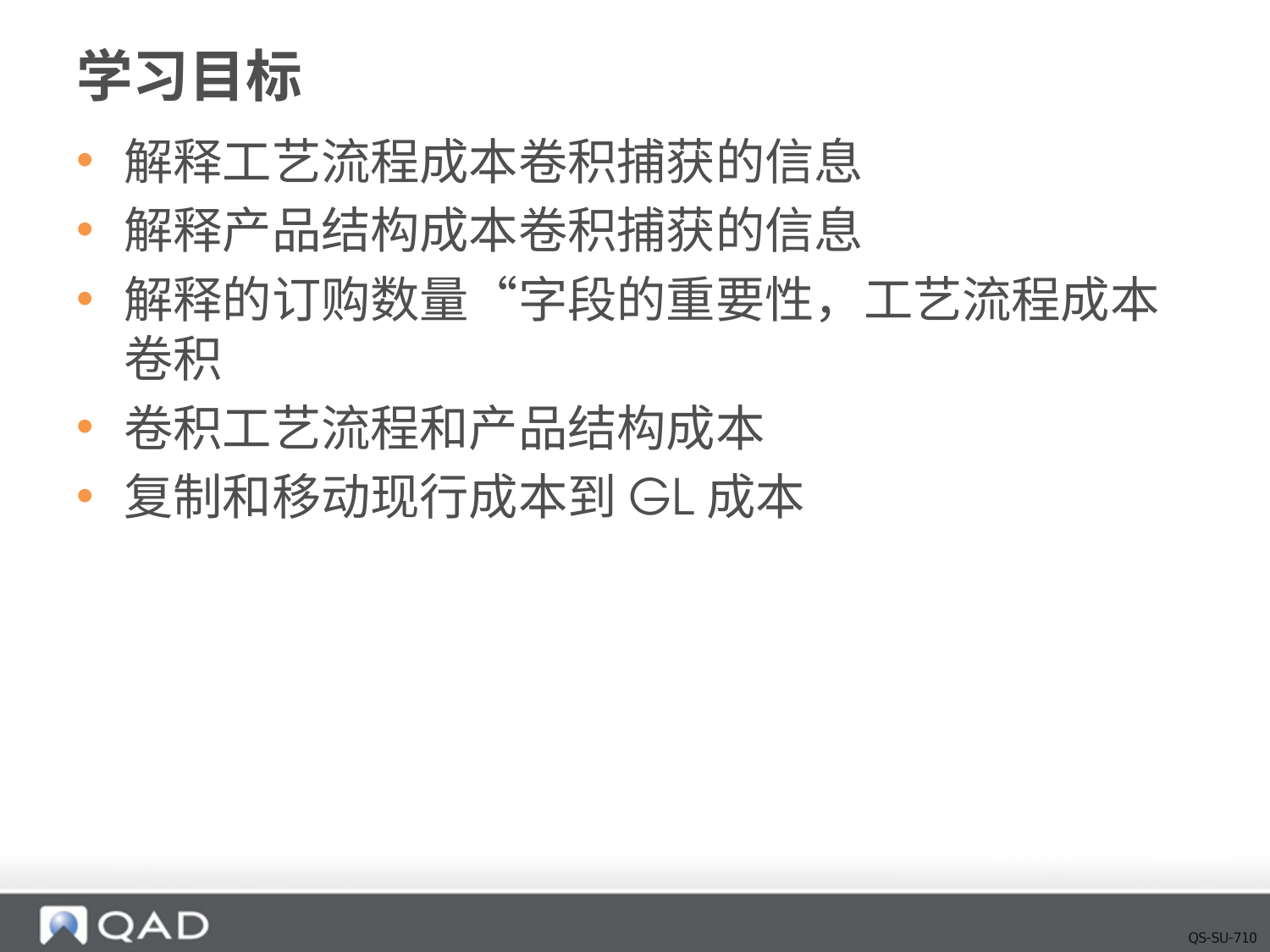

# 学习目标
解释工艺流程成本卷积捕获的信息
解释产品结构成本卷积捕获的信息
解释的订购数量“字段的重要性，工艺流程成本卷积
卷积工艺流程和产品结构成本
复制和移动现行成本到GL成本

QS-SU-710